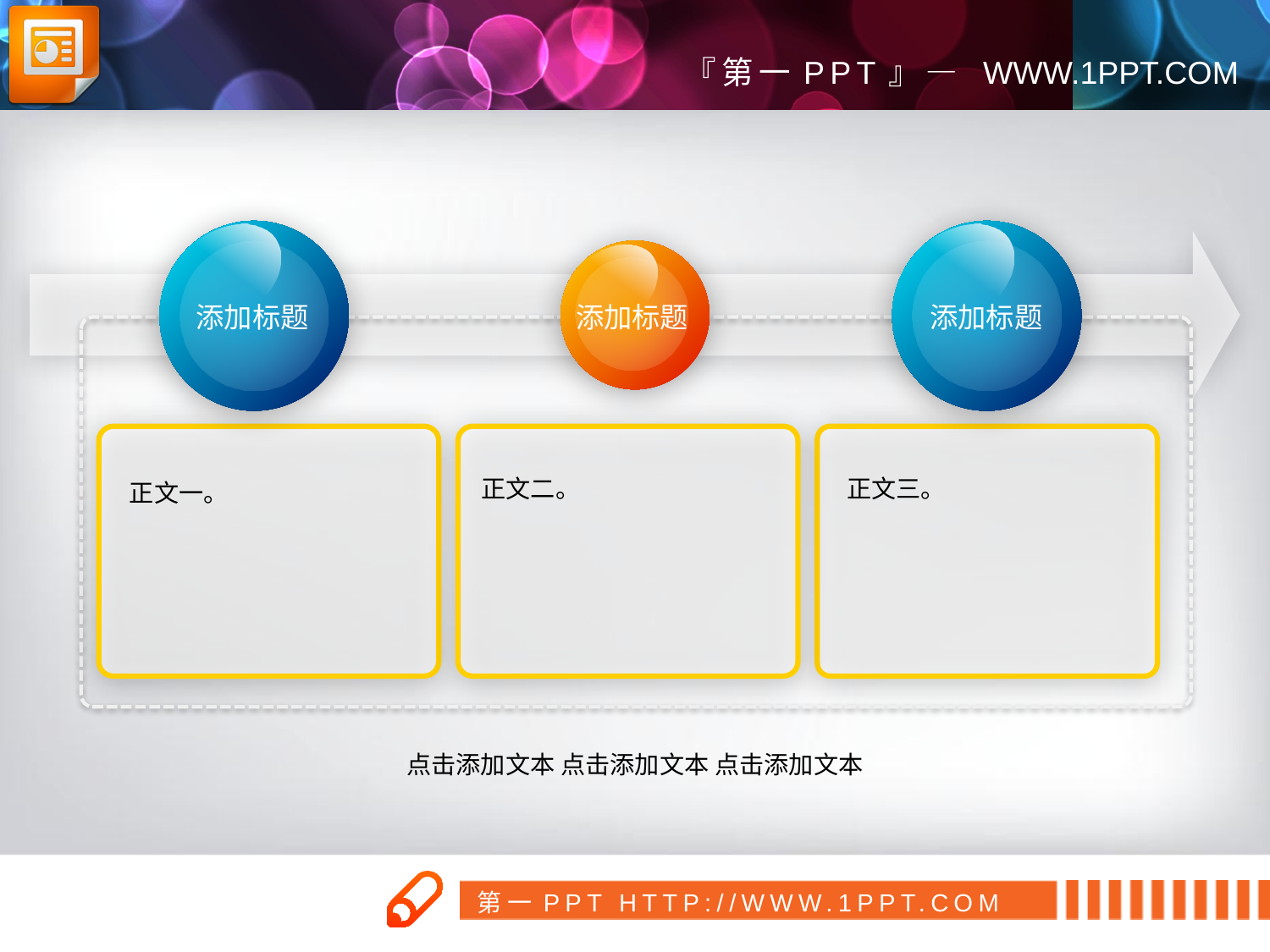

添加标题
添加标题
添加标题

正文二。
正文三。
正文一。
点击添加文本 点击添加文本 点击添加文本